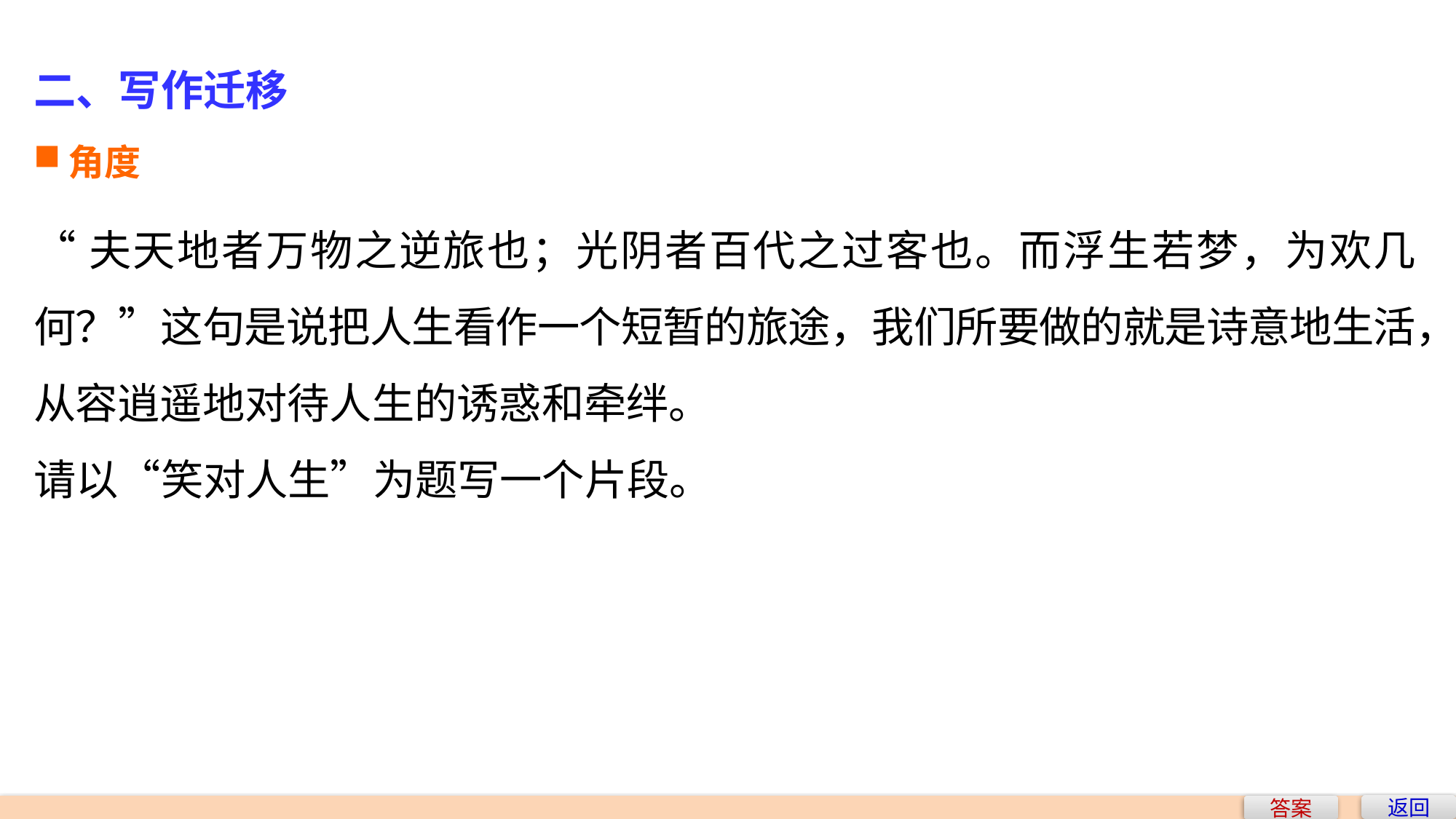

二、写作迁移
角度
“夫天地者万物之逆旅也；光阴者百代之过客也。而浮生若梦，为欢几何？”这句是说把人生看作一个短暂的旅途，我们所要做的就是诗意地生活，从容逍遥地对待人生的诱惑和牵绊。
请以“笑对人生”为题写一个片段。
返回

答案